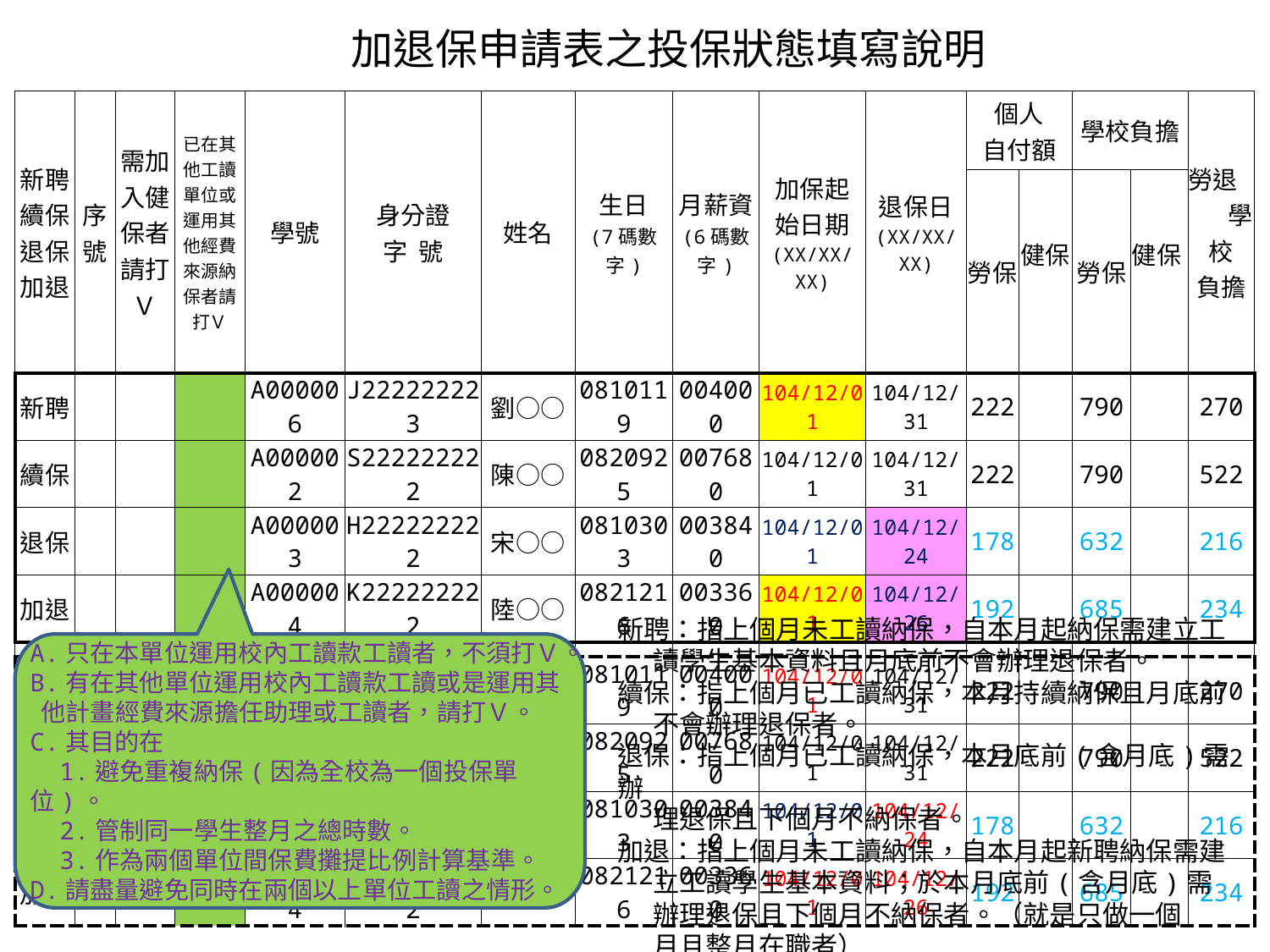

加退保申請表之投保狀態填寫說明
| 新聘 續保退保 加退 | 序 號 | 需加入健保者請打Ｖ | 已在其他工讀單位或運用其他經費來源納保者請打Ｖ | 學號 | 身分證 字 號 | 姓名 | 生日 (7碼數字) | 月薪資 (6碼數字) | 加保起 始日期 (XX/XX/XX) | 退保日 (XX/XX/XX) | 個人 自付額 |  | 學校負擔 |  | 勞退 學校 負擔 |
| --- | --- | --- | --- | --- | --- | --- | --- | --- | --- | --- | --- | --- | --- | --- | --- |
|  |  |  |  |  |  |  |  |  |  |  | 勞保 | 健保 | 勞保 | 健保 |  |
| 新聘 |  |  |  | A000006 | J222222223 | 劉○○ | 0810119 | 004000 | 104/12/01 | 104/12/31 | 222 |  | 790 |  | 270 |
| 續保 |  |  |  | A000002 | S222222222 | 陳○○ | 0820925 | 007680 | 104/12/01 | 104/12/31 | 222 |  | 790 |  | 522 |
| 退保 |  |  |  | A000003 | H222222222 | 宋○○ | 0810303 | 003840 | 104/12/01 | 104/12/24 | 178 |  | 632 |  | 216 |
| 加退 |  |  |  | A000004 | K222222222 | 陸○○ | 0821216 | 003360 | 104/12/01 | 104/12/26 | 192 |  | 685 |  | 234 |
|  |  |  |  |  |  |  |  |  |  |  |  |  |  |  |  |
| 新聘 |  |  | Ｖ | A000006 | J222222223 | 劉○○ | 0810119 | 004000 | 104/12/01 | 104/12/31 | 222 |  | 790 |  | 270 |
| 續保 |  |  | Ｖ | A000002 | S222222222 | 陳○○ | 0820925 | 007680 | 104/12/01 | 104/12/31 | 222 |  | 790 |  | 522 |
| 退保 |  |  | Ｖ | A000003 | H222222222 | 宋○○ | 0810303 | 003840 | 104/12/01 | 104/12/24 | 178 |  | 632 |  | 216 |
| 加退 |  |  | Ｖ | A000004 | K222222222 | 陸○○ | 0821216 | 003360 | 104/12/01 | 104/12/26 | 192 |  | 685 |  | 234 |
A.只在本單位運用校內工讀款工讀者，不須打Ｖ。
B.有在其他單位運用校內工讀款工讀或是運用其
  他計畫經費來源擔任助理或工讀者，請打Ｖ。
C.其目的在
  1.避免重複納保(因為全校為一個投保單位)。
  2.管制同一學生整月之總時數。
  3.作為兩個單位間保費攤提比例計算基準。
D.請盡量避免同時在兩個以上單位工讀之情形。
新聘：指上個月未工讀納保，自本月起納保需建立工
      讀學生基本資料且月底前不會辦理退保者。
續保：指上個月已工讀納保，本月持續納保且月底前
      不會辦理退保者。
退保：指上個月已工讀納保，本月底前(含月底)需辦
      理退保且下個月不納保者。
加退：指上個月未工讀納保，自本月起新聘納保需建
      立工讀學生基本資料；於本月底前(含月底)需
      辦理退保且下個月不納保者。（就是只做一個
      月且整月在職者）